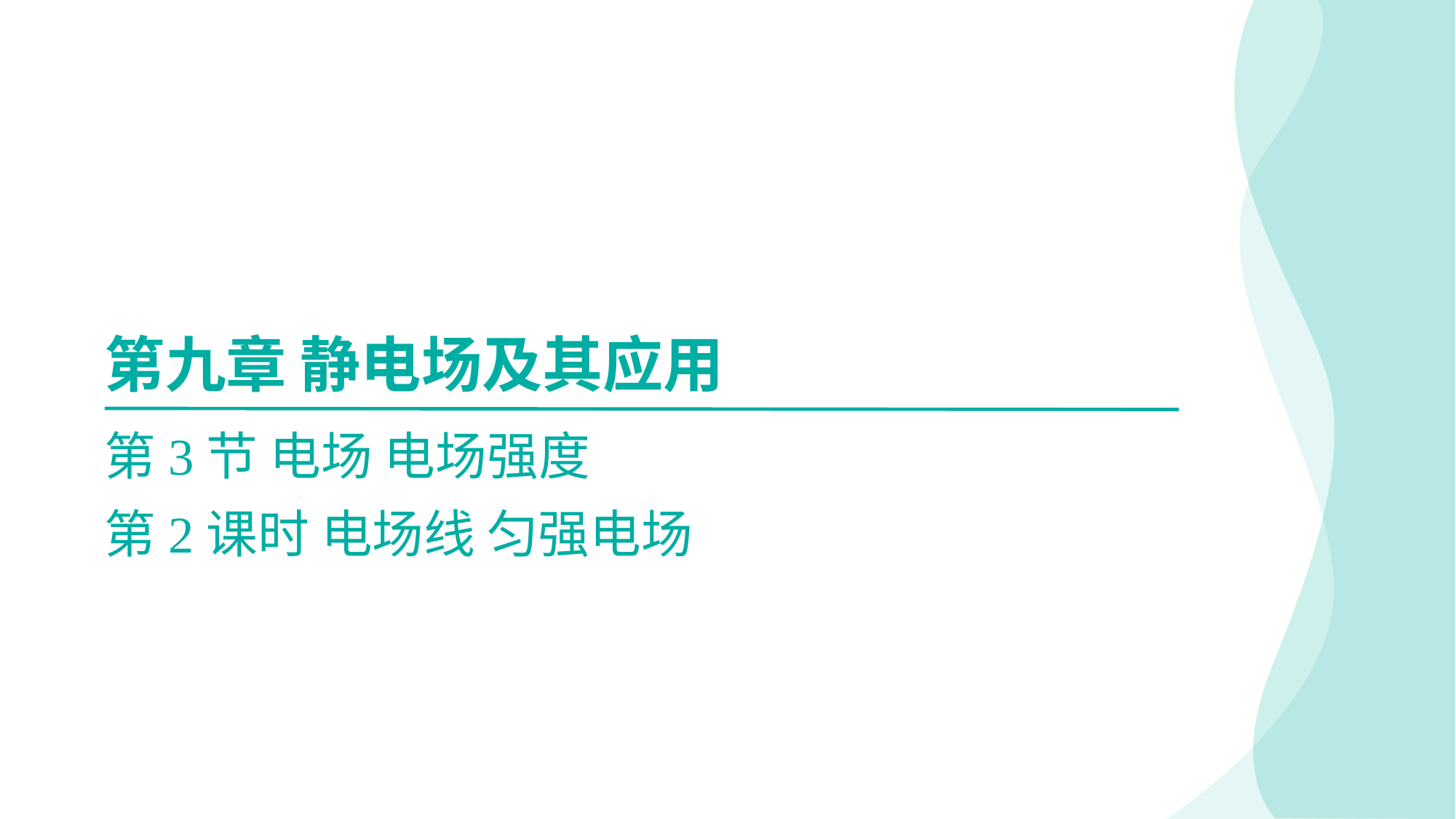

第九章 静电场及其应用

第3节 电场 电场强度
第2课时 电场线 匀强电场